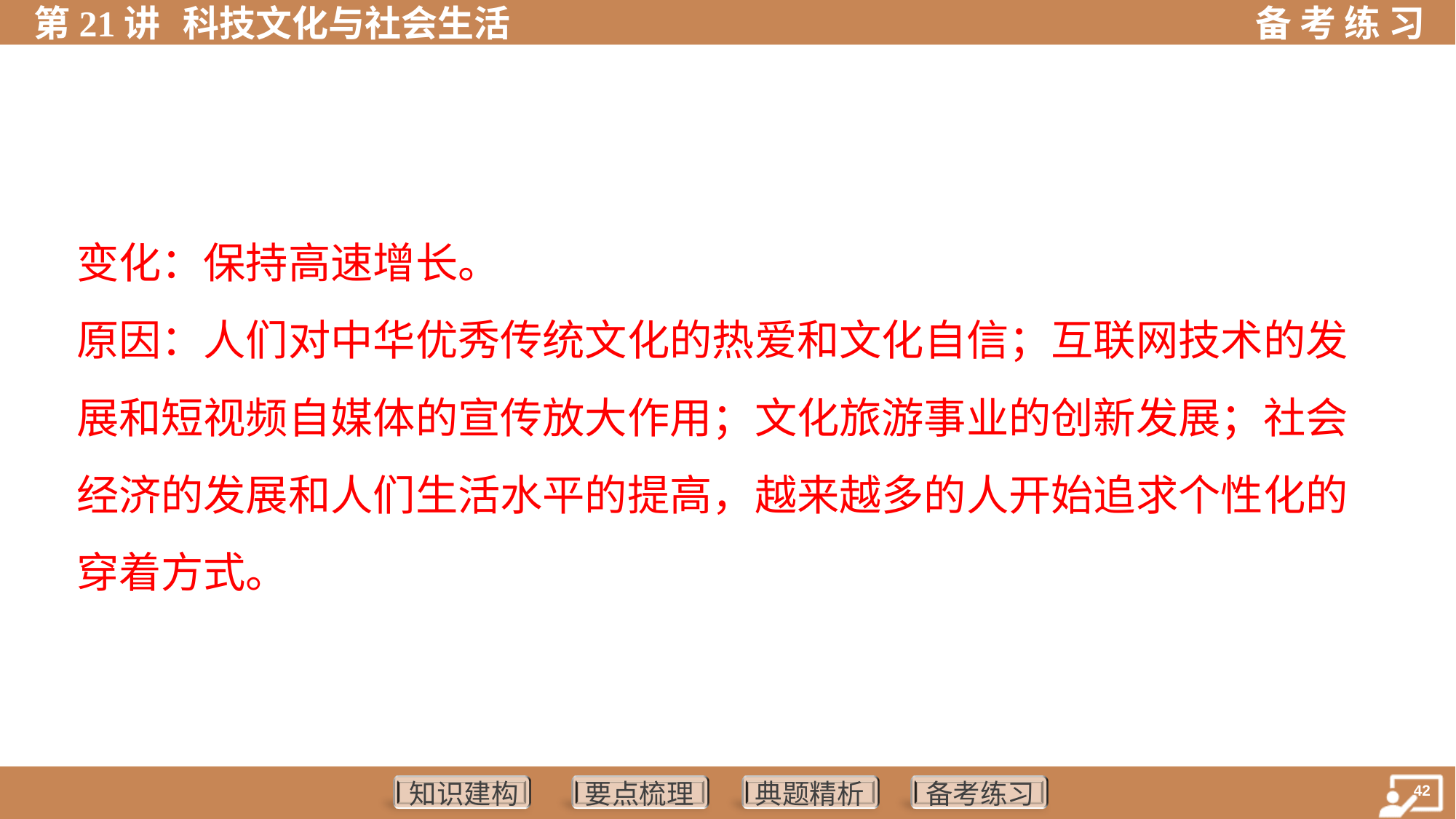

变化：保持高速增长。
原因：人们对中华优秀传统文化的热爱和文化自信；互联网技术的发
展和短视频自媒体的宣传放大作用；文化旅游事业的创新发展；社会
经济的发展和人们生活水平的提高，越来越多的人开始追求个性化的
穿着方式。